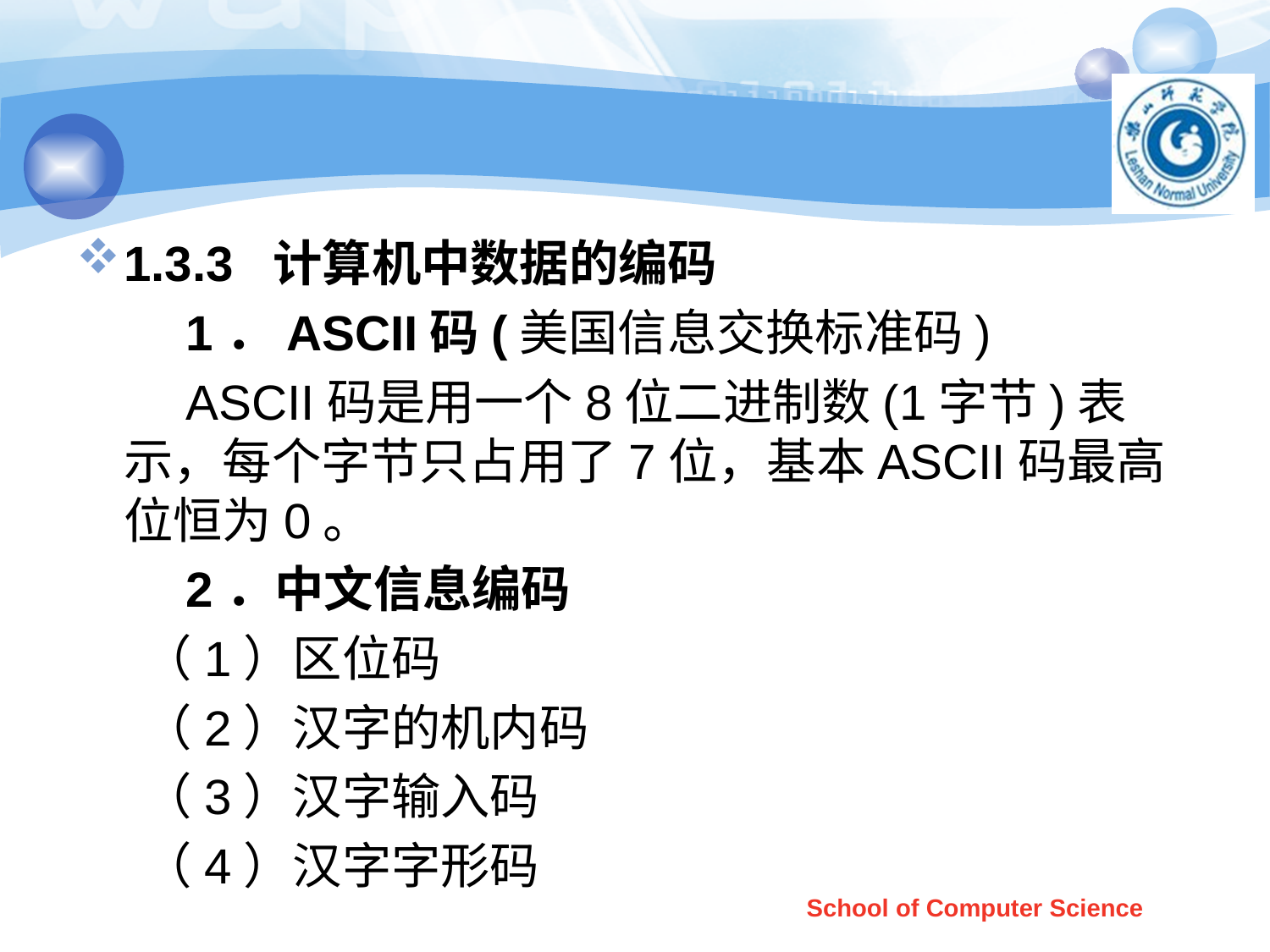

#
1.3.3  计算机中数据的编码
        1．ASCII码(美国信息交换标准码)
        ASCII码是用一个8位二进制数(1字节)表示，每个字节只占用了7位，基本ASCII码最高位恒为0。
        2．中文信息编码
     （1）区位码
     （2）汉字的机内码
     （3）汉字输入码
     （4）汉字字形码

School of Computer Science